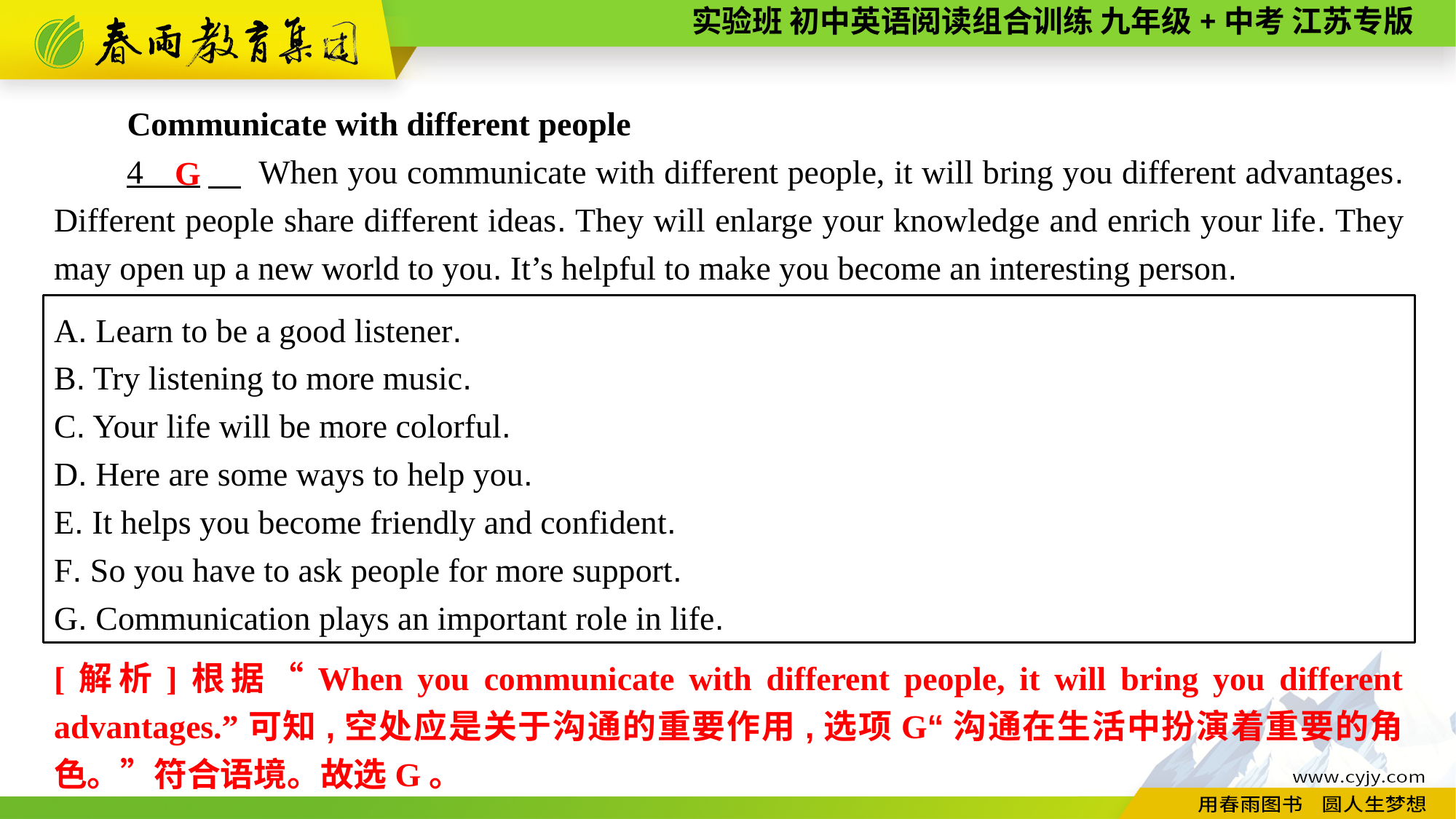

Communicate with different people
4      　 When you communicate with different people, it will bring you different advantages. Different people share different ideas. They will enlarge your knowledge and enrich your life. They may open up a new world to you. It’s helpful to make you become an interesting person.
G
A. Learn to be a good listener.
B. Try listening to more music.
C. Your life will be more colorful.
D. Here are some ways to help you.
E. It helps you become friendly and confident.
F. So you have to ask people for more support.
G. Communication plays an important role in life.
[解析]根据“When you communicate with different people, it will bring you different advantages.”可知,空处应是关于沟通的重要作用,选项G“沟通在生活中扮演着重要的角色。”符合语境。故选G。